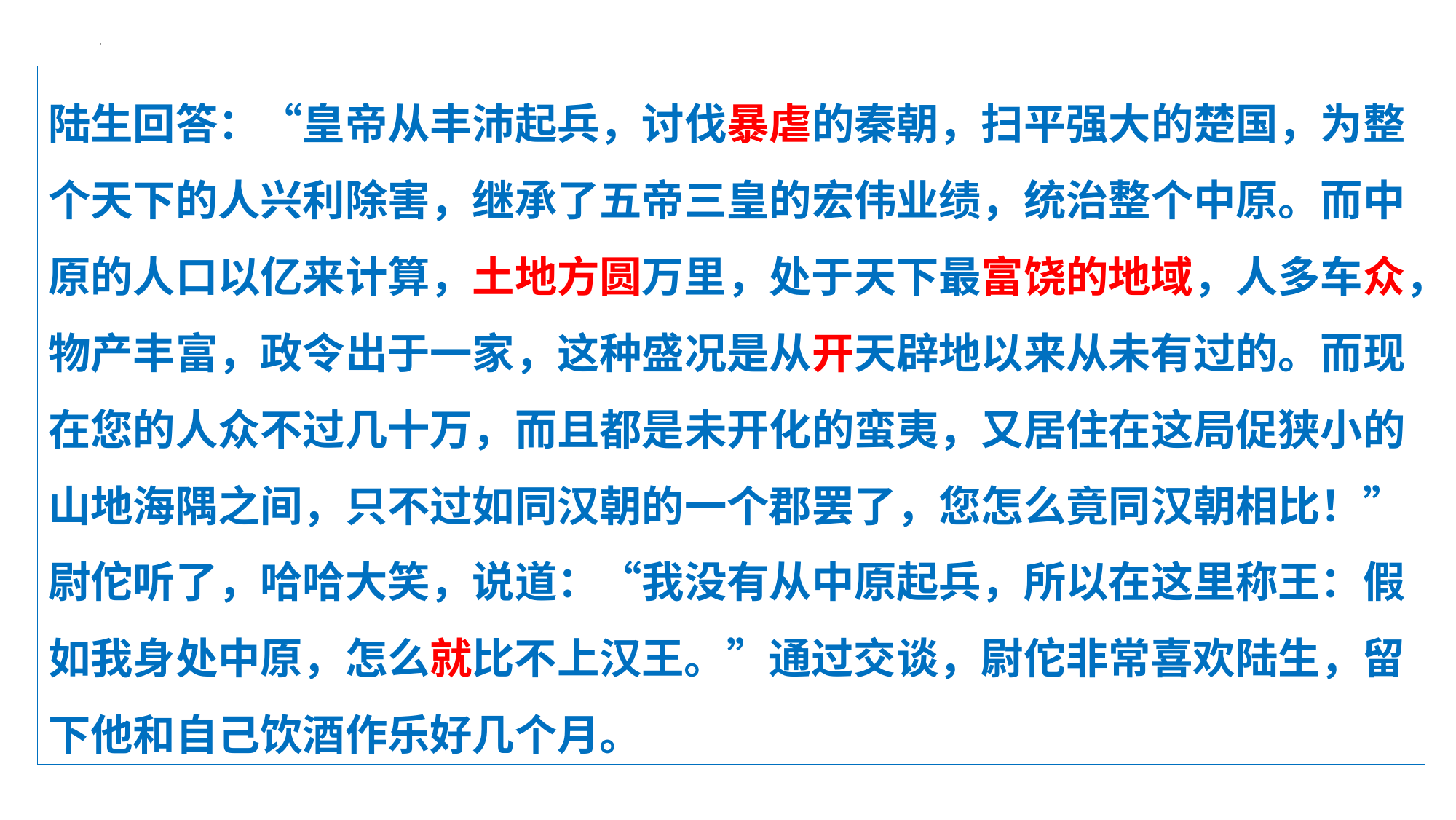

陆生回答：“皇帝从丰沛起兵，讨伐暴虐的秦朝，扫平强大的楚国，为整个天下的人兴利除害，继承了五帝三皇的宏伟业绩，统治整个中原。而中原的人口以亿来计算，土地方圆万里，处于天下最富饶的地域，人多车众，物产丰富，政令出于一家，这种盛况是从开天辟地以来从未有过的。而现在您的人众不过几十万，而且都是未开化的蛮夷，又居住在这局促狭小的山地海隅之间，只不过如同汉朝的一个郡罢了，您怎么竟同汉朝相比！”尉佗听了，哈哈大笑，说道：“我没有从中原起兵，所以在这里称王：假如我身处中原，怎么就比不上汉王。”通过交谈，尉佗非常喜欢陆生，留下他和自己饮酒作乐好几个月。